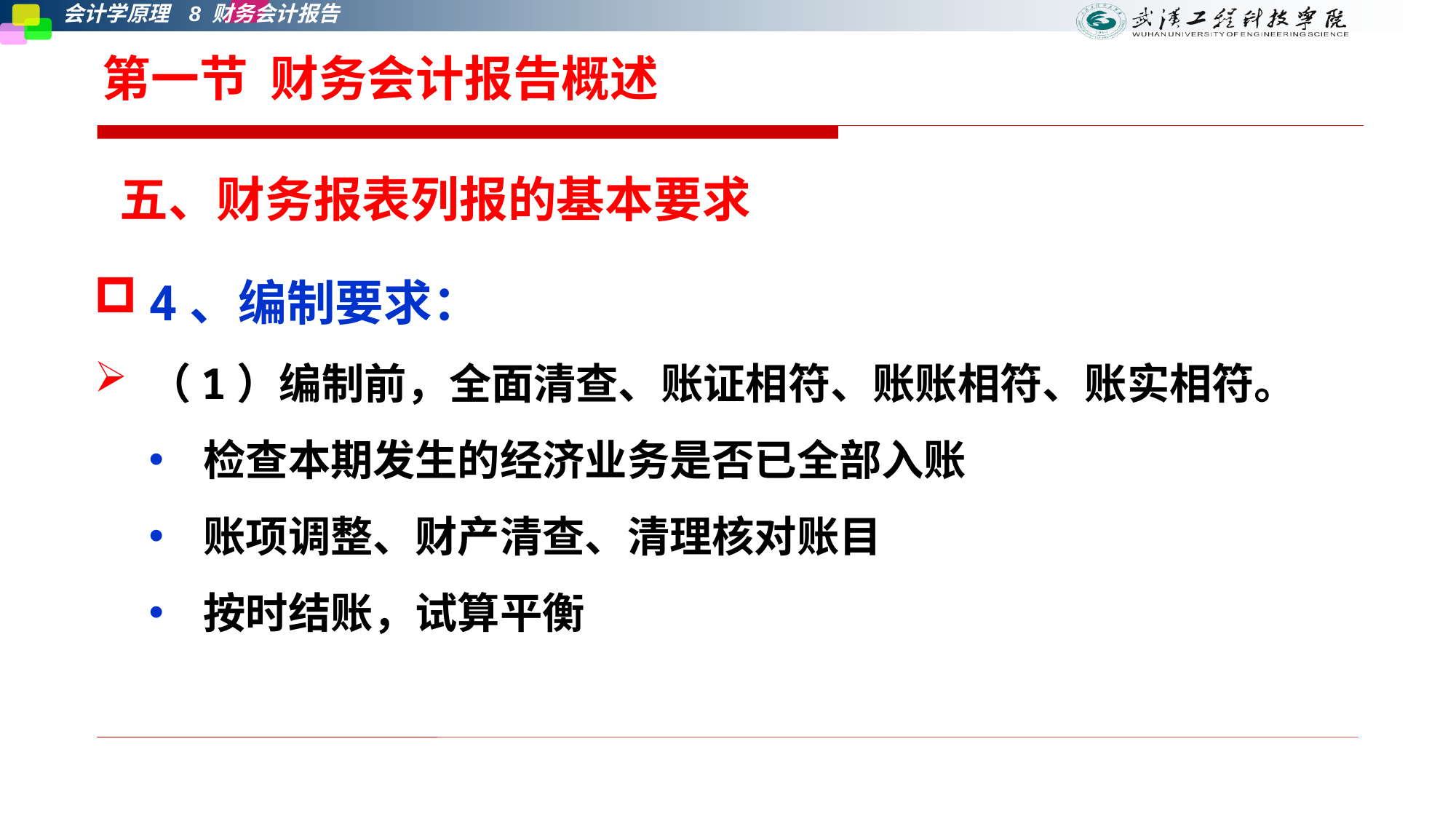

# 第一节  财务会计报告概述
五、财务报表列报的基本要求
4、编制要求：
（1）编制前，全面清查、账证相符、账账相符、账实相符。
检查本期发生的经济业务是否已全部入账
账项调整、财产清查、清理核对账目
按时结账，试算平衡